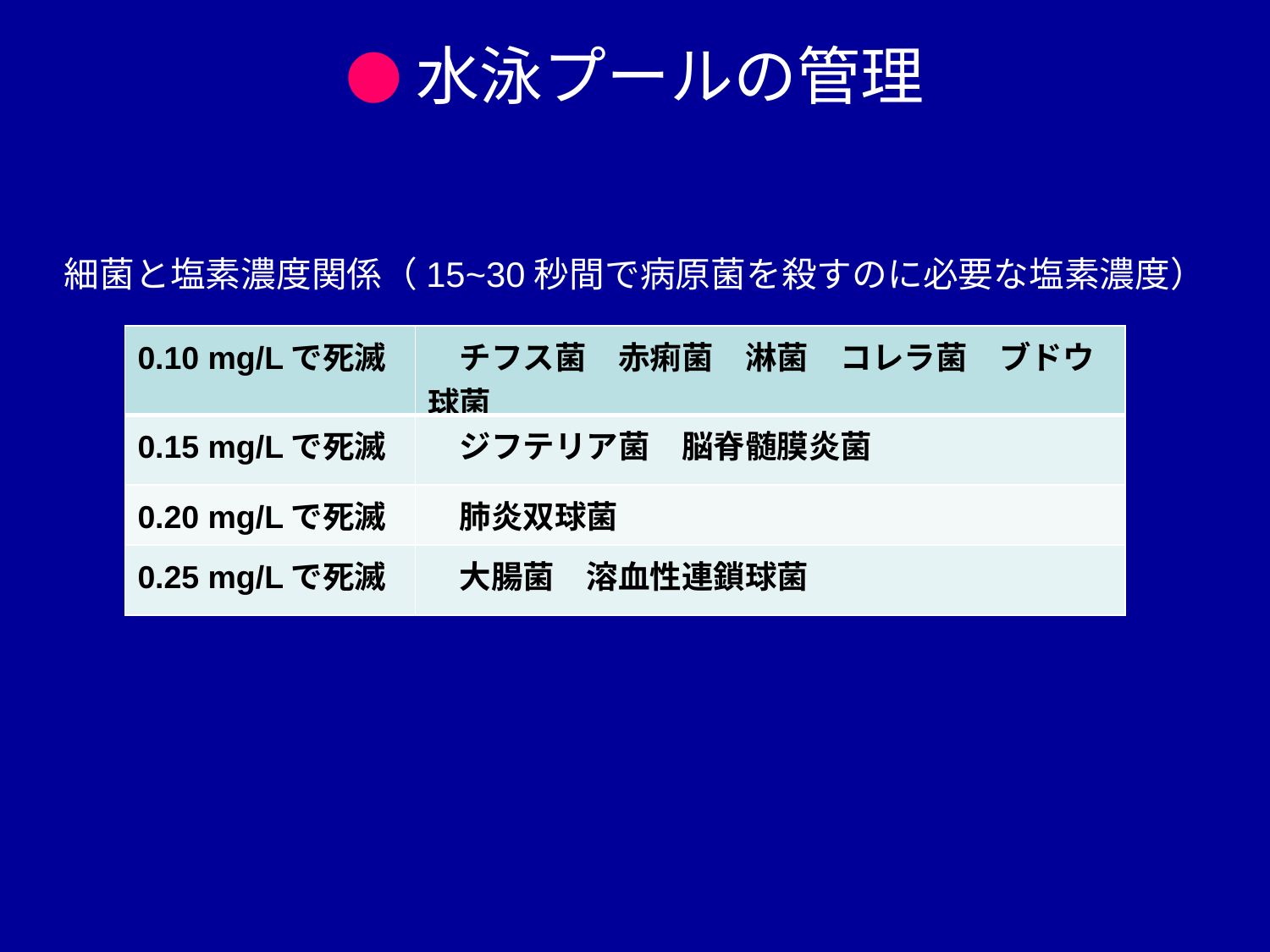

●水泳プールの管理
細菌と塩素濃度関係（15~30秒間で病原菌を殺すのに必要な塩素濃度）
| 0.10 mg/Lで死滅 | チフス菌　赤痢菌　淋菌　コレラ菌　ブドウ球菌 |
| --- | --- |
| 0.15 mg/Lで死滅 | ジフテリア菌　脳脊髄膜炎菌 |
| 0.20 mg/Lで死滅 | 肺炎双球菌 |
| 0.25 mg/Lで死滅 | 大腸菌　溶血性連鎖球菌 |